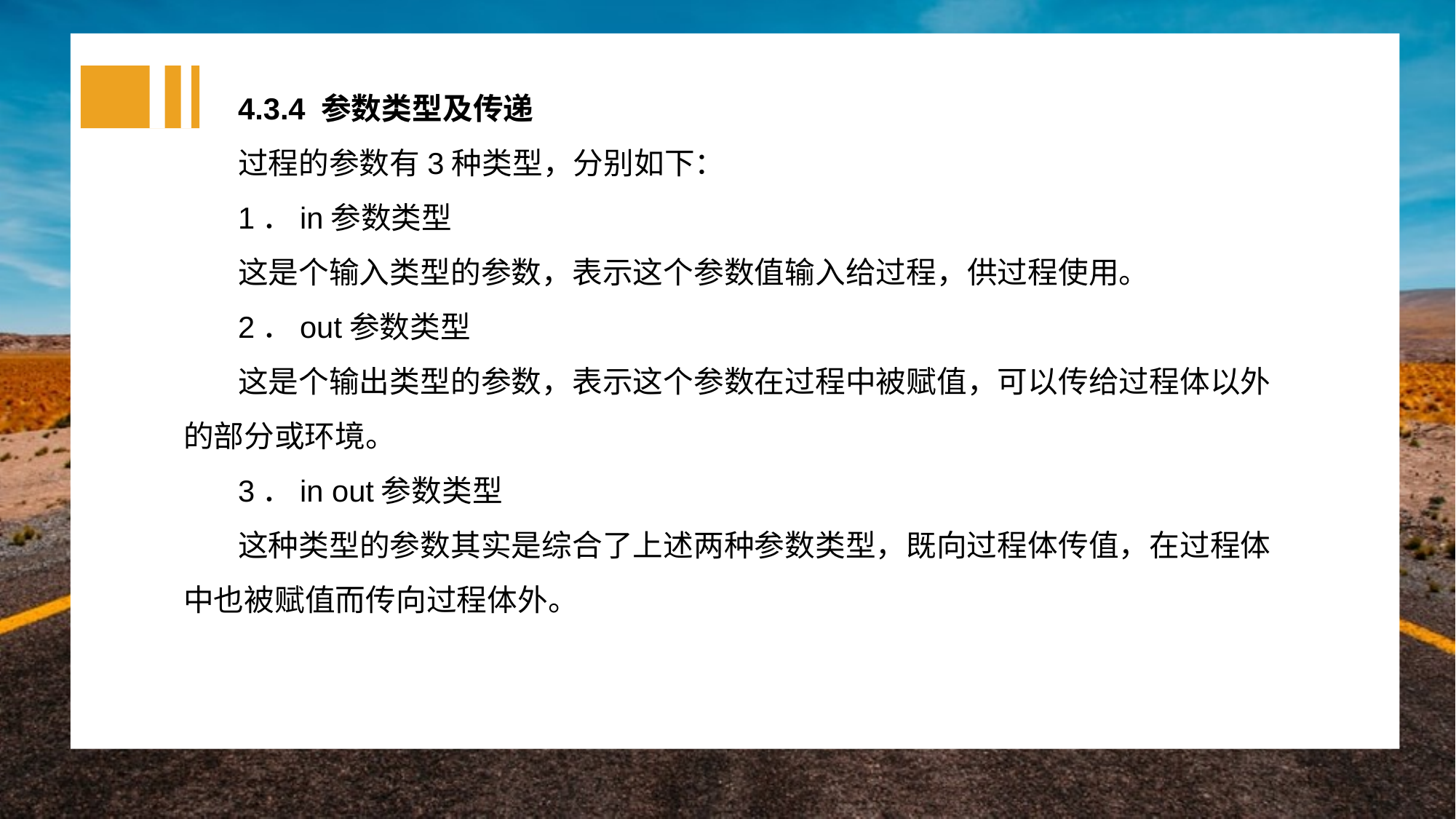

4.3.4 参数类型及传递
过程的参数有3种类型，分别如下：
1．in参数类型
这是个输入类型的参数，表示这个参数值输入给过程，供过程使用。
2．out参数类型
这是个输出类型的参数，表示这个参数在过程中被赋值，可以传给过程体以外的部分或环境。
3．in out参数类型
这种类型的参数其实是综合了上述两种参数类型，既向过程体传值，在过程体中也被赋值而传向过程体外。